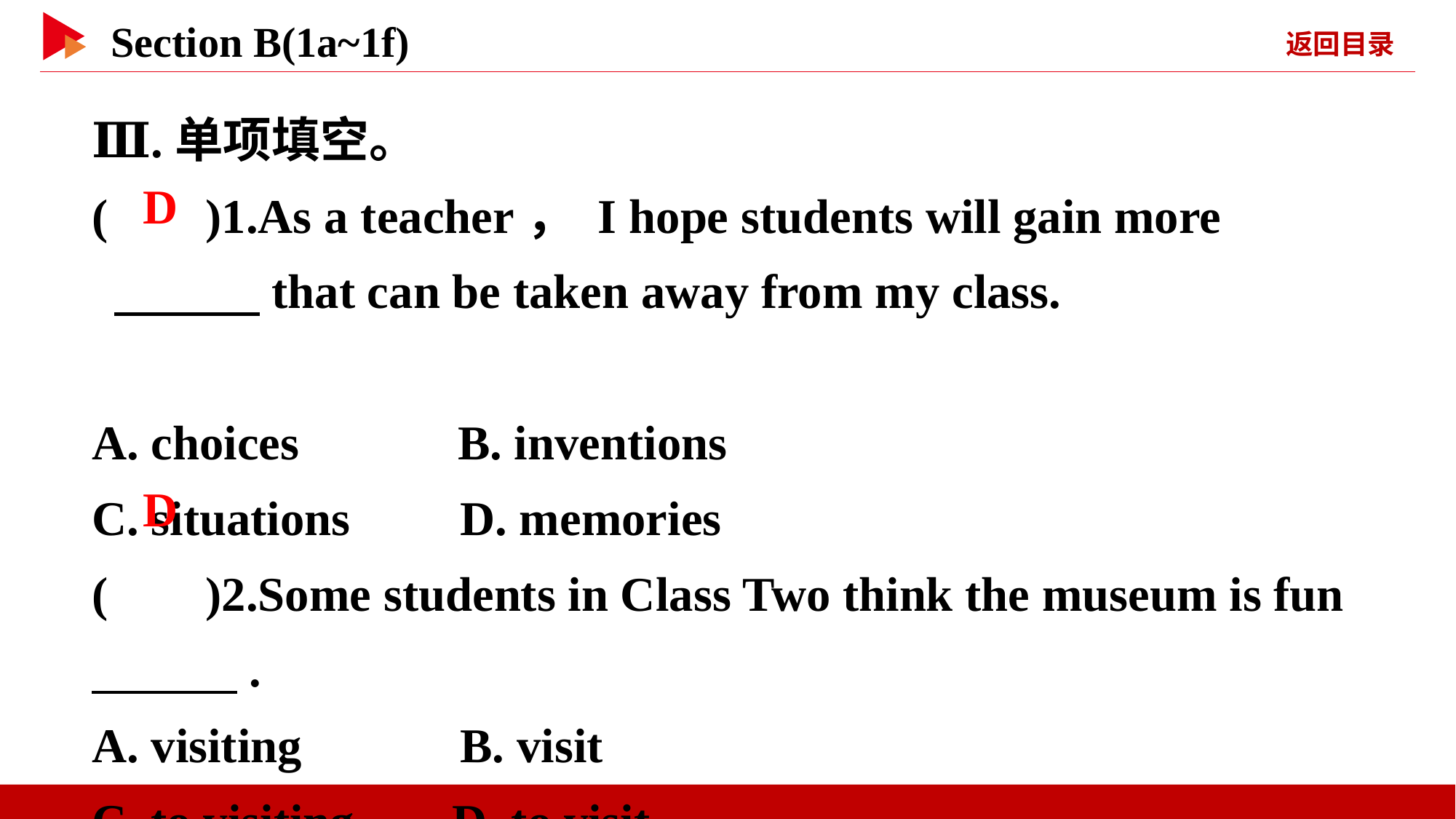

Ⅲ.单项填空。
(        )1.As a teacher， I hope students will gain more
 　　　that can be taken away from my class.
A. choices             B. inventions
C. situations         D. memories
(        )2.Some students in Class Two think the museum is fun 　　　.
A. visiting             B. visit
C. to visiting        D. to visit
   D
   D